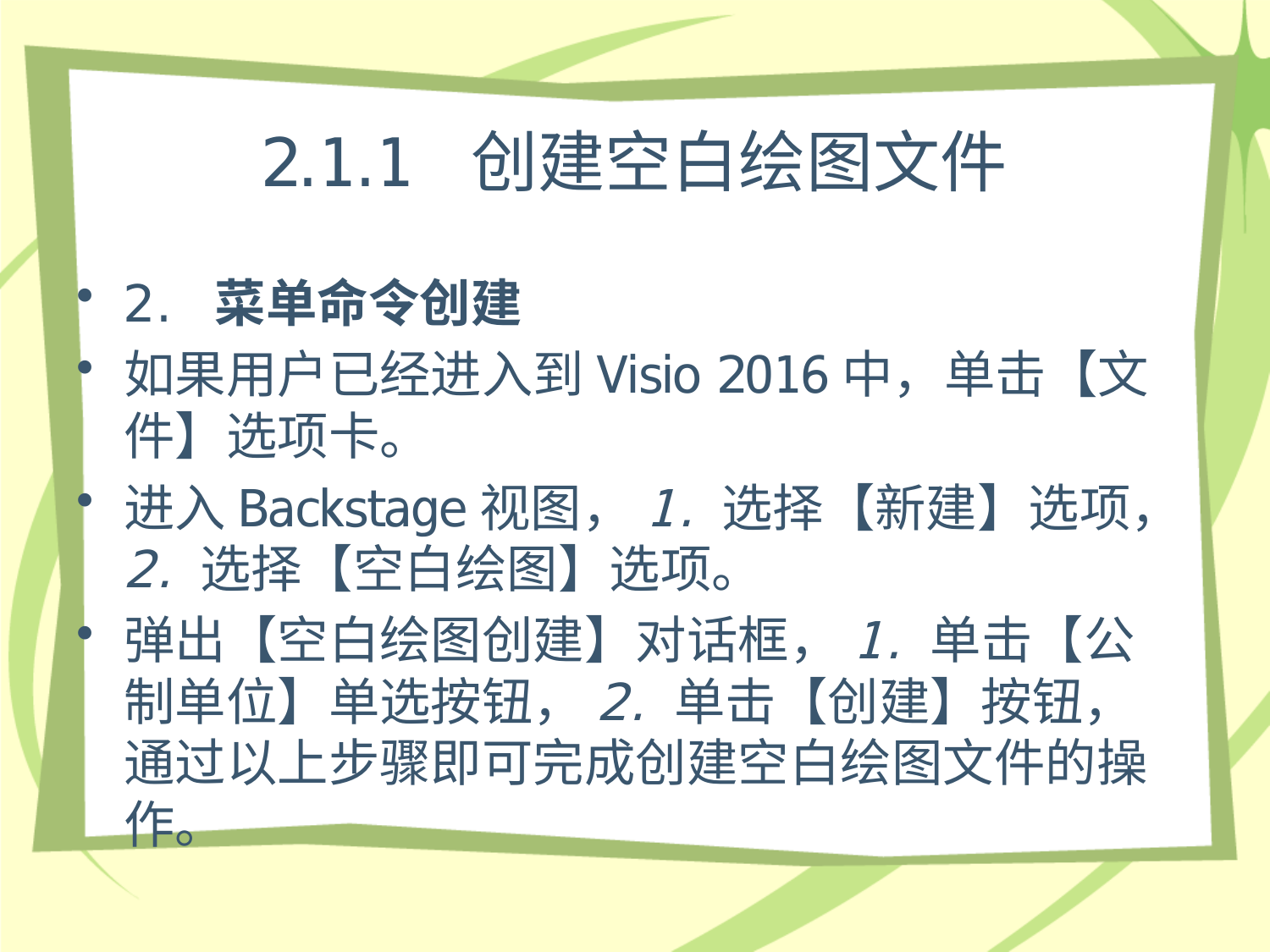

# 2.1.1  创建空白绘图文件
2.  菜单命令创建
如果用户已经进入到Visio 2016中，单击【文件】选项卡。
进入Backstage视图，1. 选择【新建】选项，2. 选择【空白绘图】选项。
弹出【空白绘图创建】对话框，1. 单击【公制单位】单选按钮，2. 单击【创建】按钮，通过以上步骤即可完成创建空白绘图文件的操作。